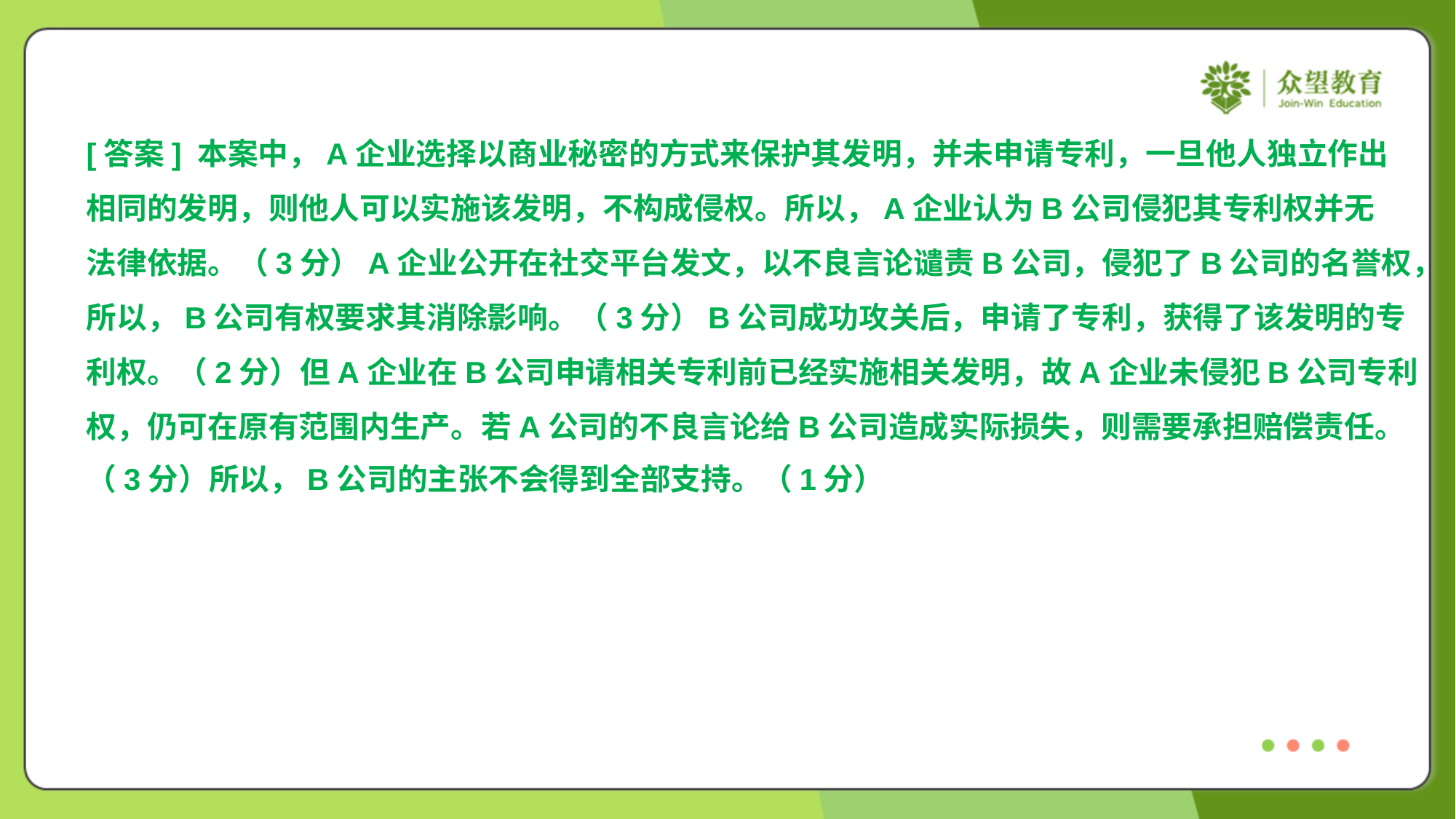

[答案] 本案中，A企业选择以商业秘密的方式来保护其发明，并未申请专利，一旦他人独立作出
相同的发明，则他人可以实施该发明，不构成侵权。所以，A企业认为B公司侵犯其专利权并无
法律依据。（3分）A企业公开在社交平台发文，以不良言论谴责B公司，侵犯了B公司的名誉权，
所以，B公司有权要求其消除影响。（3分）B公司成功攻关后，申请了专利，获得了该发明的专
利权。（2分）但A企业在B公司申请相关专利前已经实施相关发明，故A企业未侵犯B公司专利
权，仍可在原有范围内生产。若A公司的不良言论给B公司造成实际损失，则需要承担赔偿责任。
（3分）所以，B公司的主张不会得到全部支持。（1分）